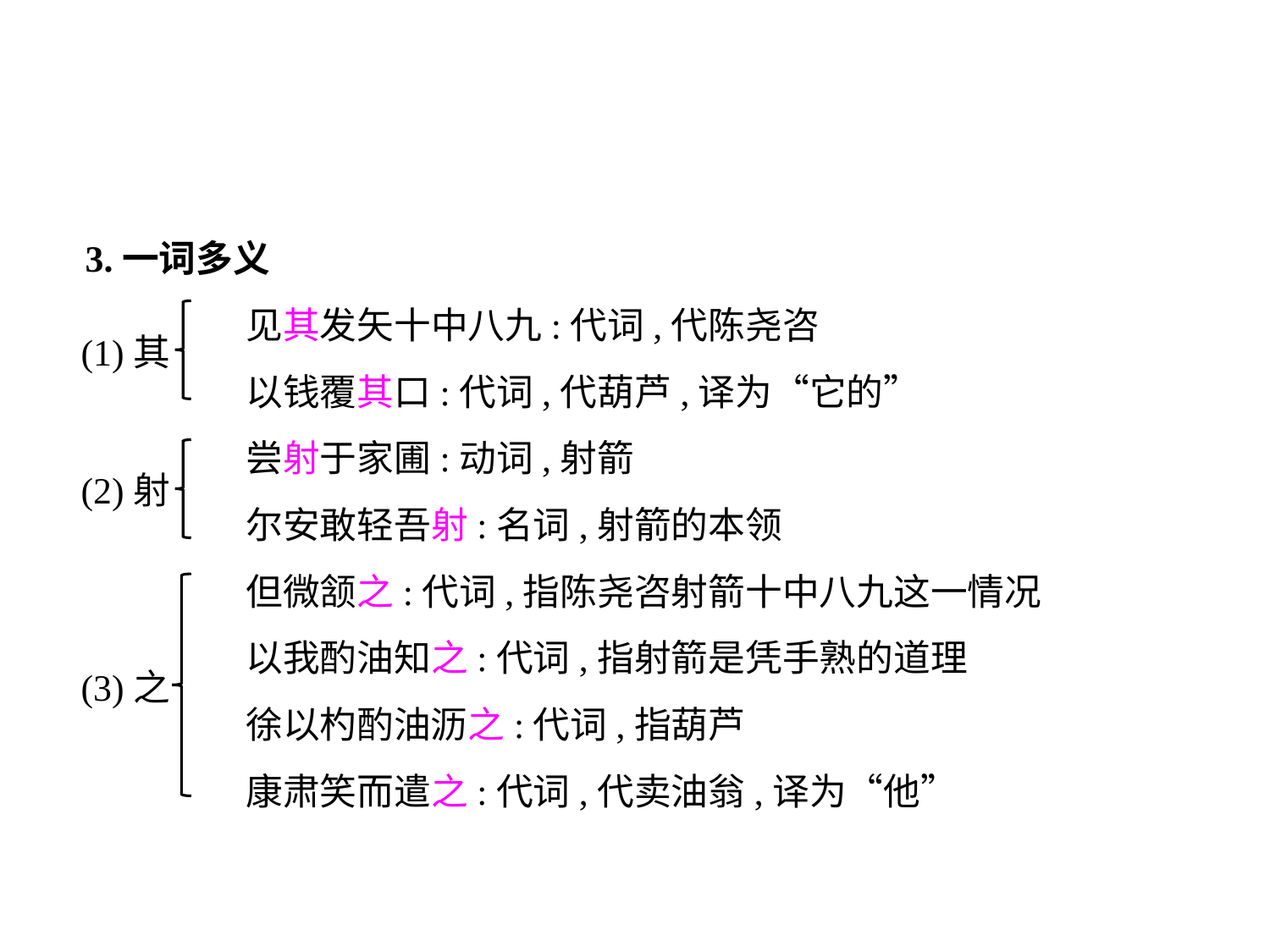

3.一词多义
	   见其发矢十中八九:代词,代陈尧咨
	   以钱覆其口:代词,代葫芦,译为“它的”
	   尝射于家圃:动词,射箭
	   尔安敢轻吾射:名词,射箭的本领
	   但微颔之:代词,指陈尧咨射箭十中八九这一情况
	   以我酌油知之:代词,指射箭是凭手熟的道理
	   徐以杓酌油沥之:代词,指葫芦
	   康肃笑而遣之:代词,代卖油翁,译为“他”

(1)其

(2)射

(3)之